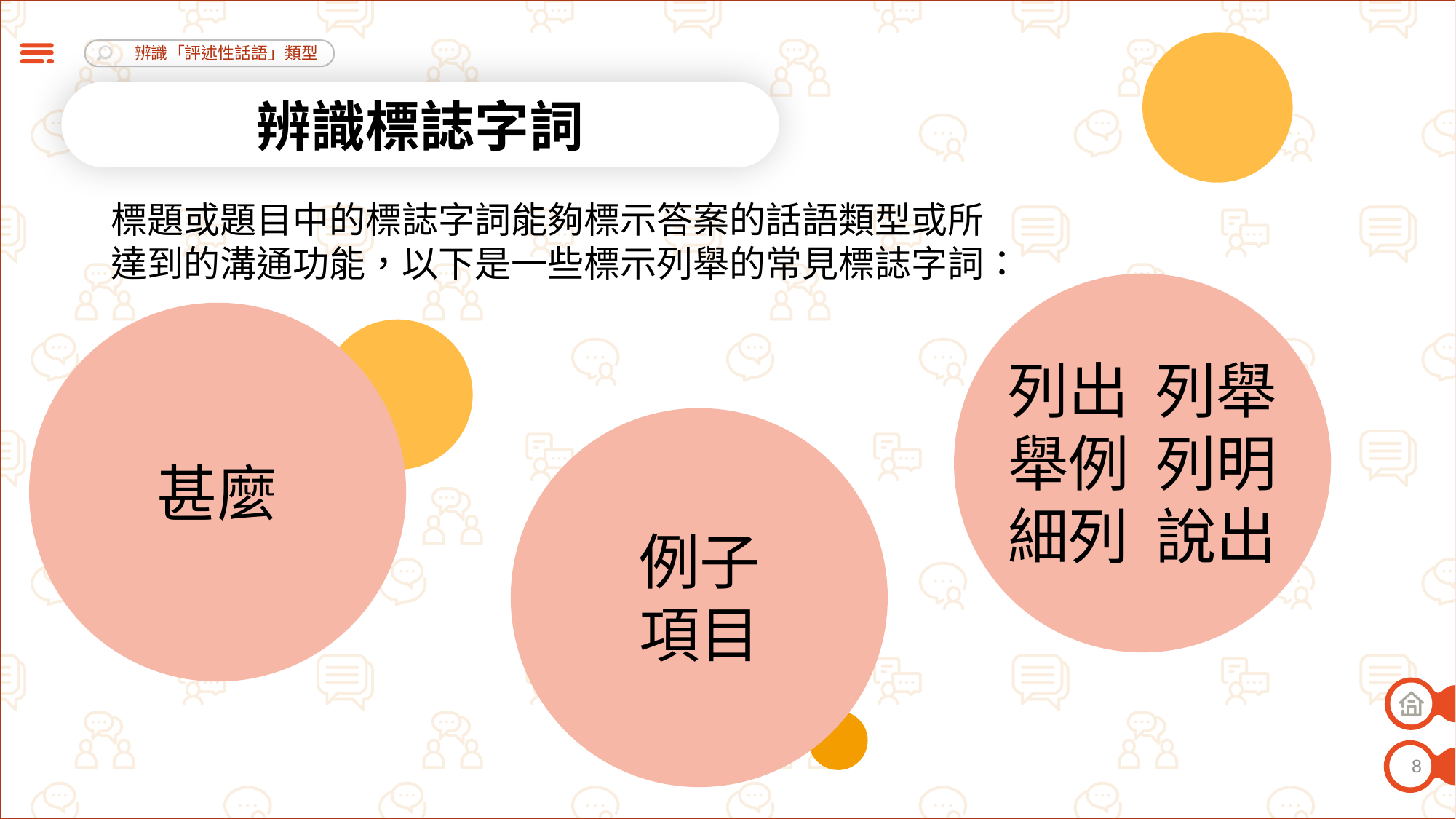

辨識標誌字詞
標題或題目中的標誌字詞能夠標示答案的話語類型或所達到的溝通功能，以下是一些標示列舉的常見標誌字詞：

列出  列舉
舉例  列明
細列  說出

甚麼

例子
項目

8